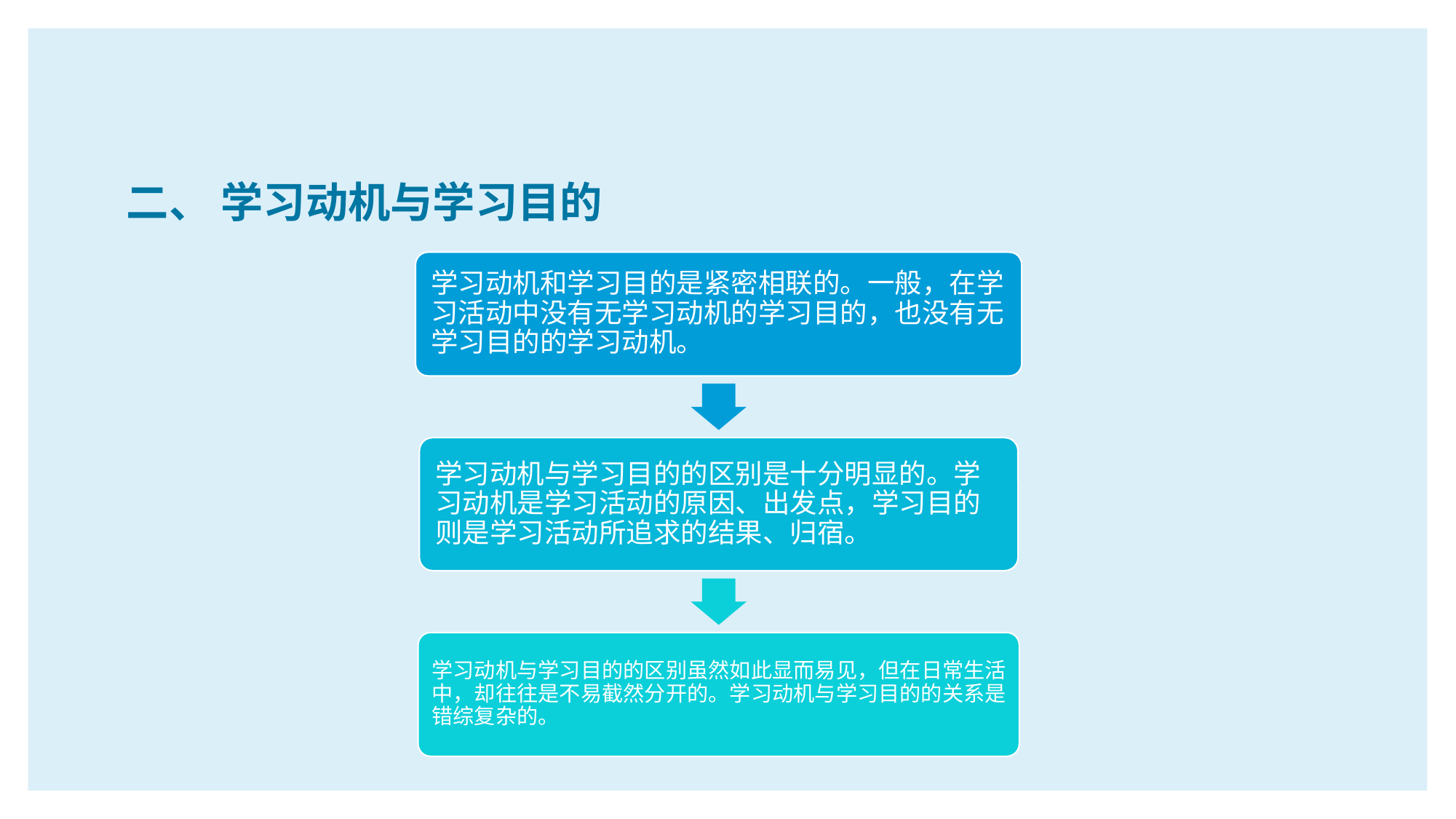

二、 学习动机与学习目的
学习动机和学习目的是紧密相联的。一般，在学习活动中没有无学习动机的学习目的，也没有无学习目的的学习动机。

学习动机与学习目的的区别是十分明显的。学习动机是学习活动的原因、出发点，学习目的则是学习活动所追求的结果、归宿。

学习动机与学习目的的区别虽然如此显而易见，但在日常生活中，却往往是不易截然分开的。学习动机与学习目的的关系是错综复杂的。